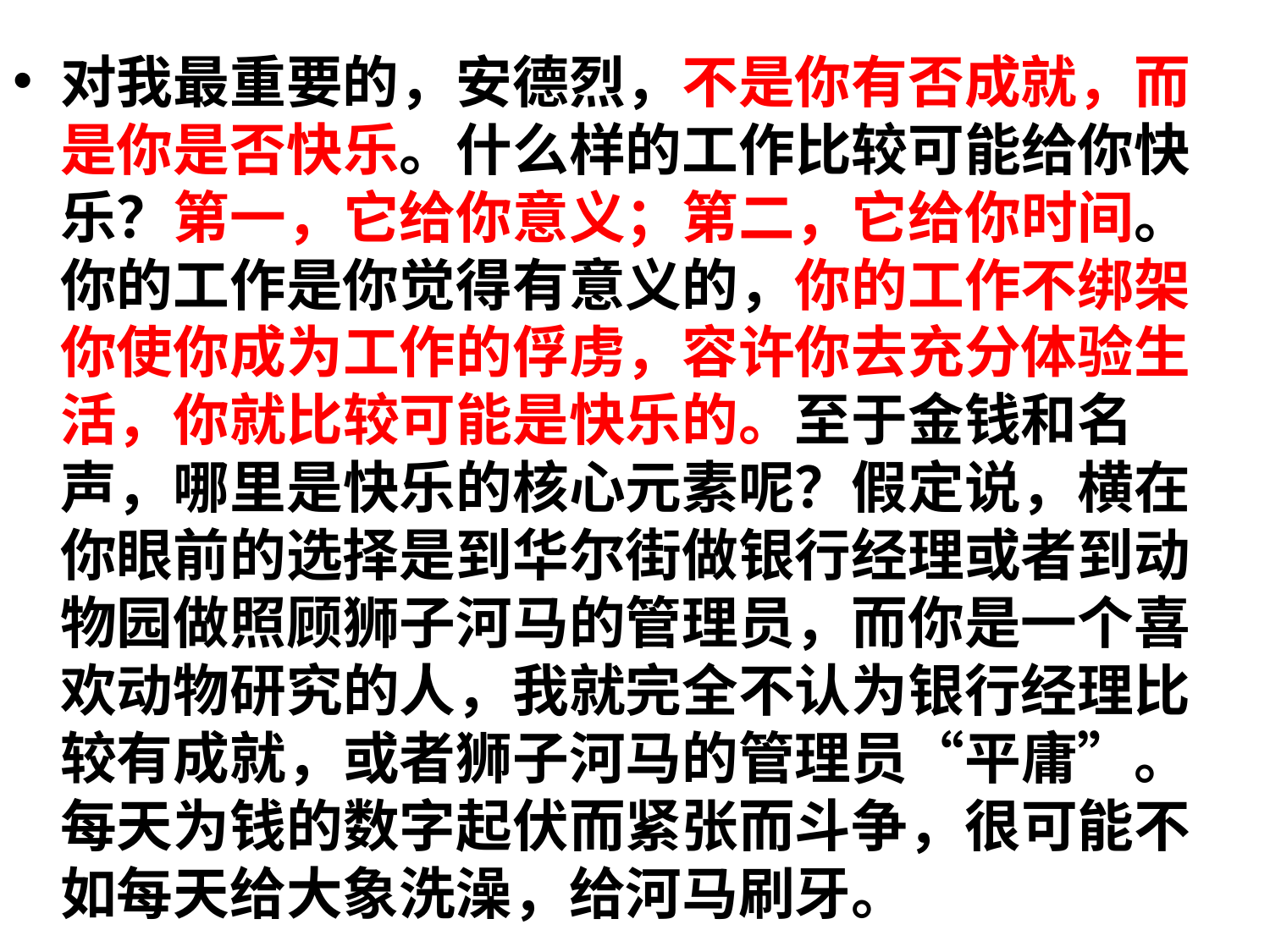

#
对我最重要的，安德烈，不是你有否成就，而是你是否快乐。什么样的工作比较可能给你快乐？第一，它给你意义；第二，它给你时间。你的工作是你觉得有意义的，你的工作不绑架你使你成为工作的俘虏，容许你去充分体验生活，你就比较可能是快乐的。至于金钱和名声，哪里是快乐的核心元素呢？假定说，横在你眼前的选择是到华尔街做银行经理或者到动物园做照顾狮子河马的管理员，而你是一个喜欢动物研究的人，我就完全不认为银行经理比较有成就，或者狮子河马的管理员“平庸”。每天为钱的数字起伏而紧张而斗争，很可能不如每天给大象洗澡，给河马刷牙。